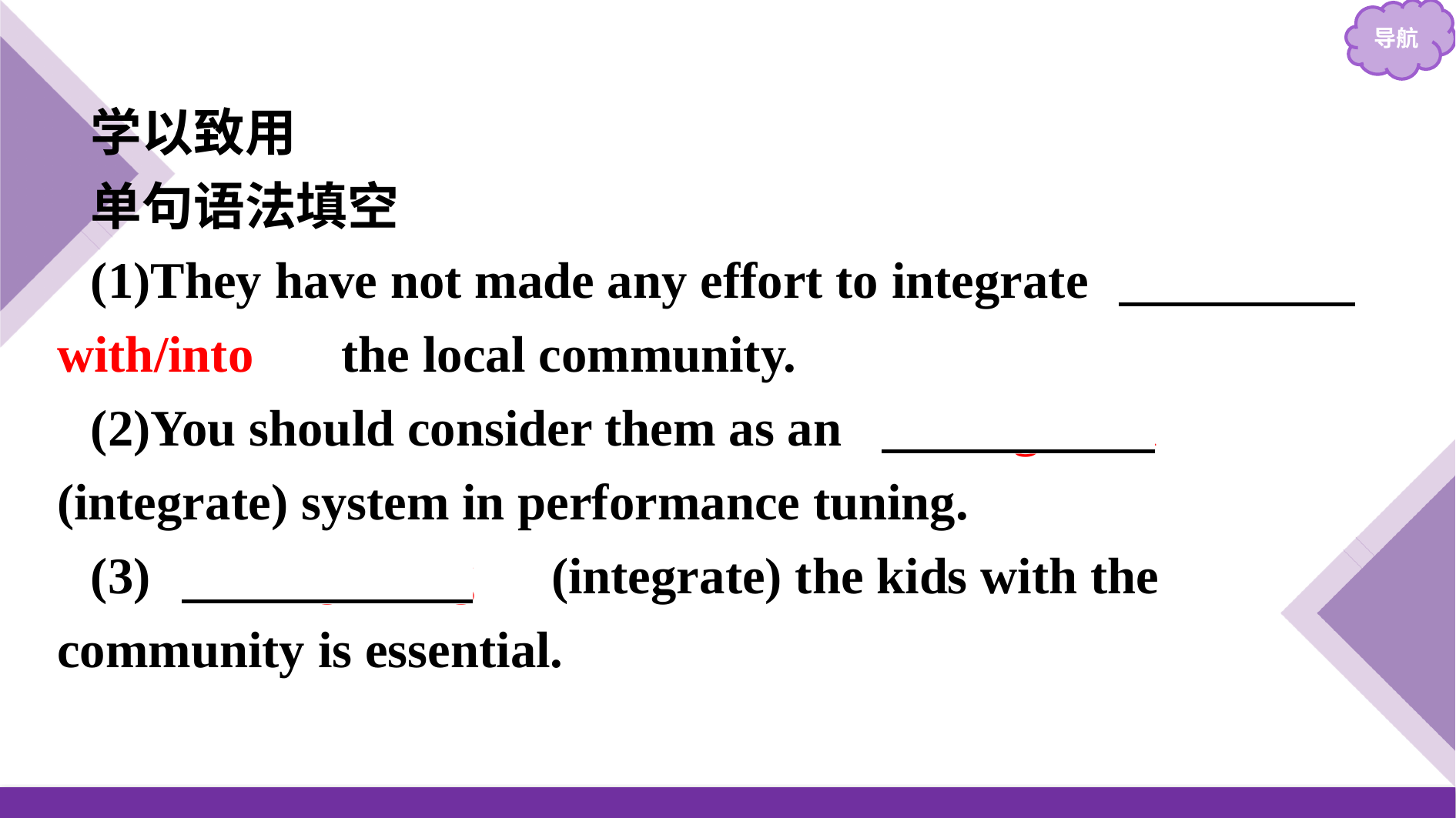

学以致用
单句语法填空
(1)They have not made any effort to integrate 　with/into　 the local community.
(2)You should consider them as an 　integrated　(integrate) system in performance tuning.
(3)　Integrating　(integrate) the kids with the community is essential.